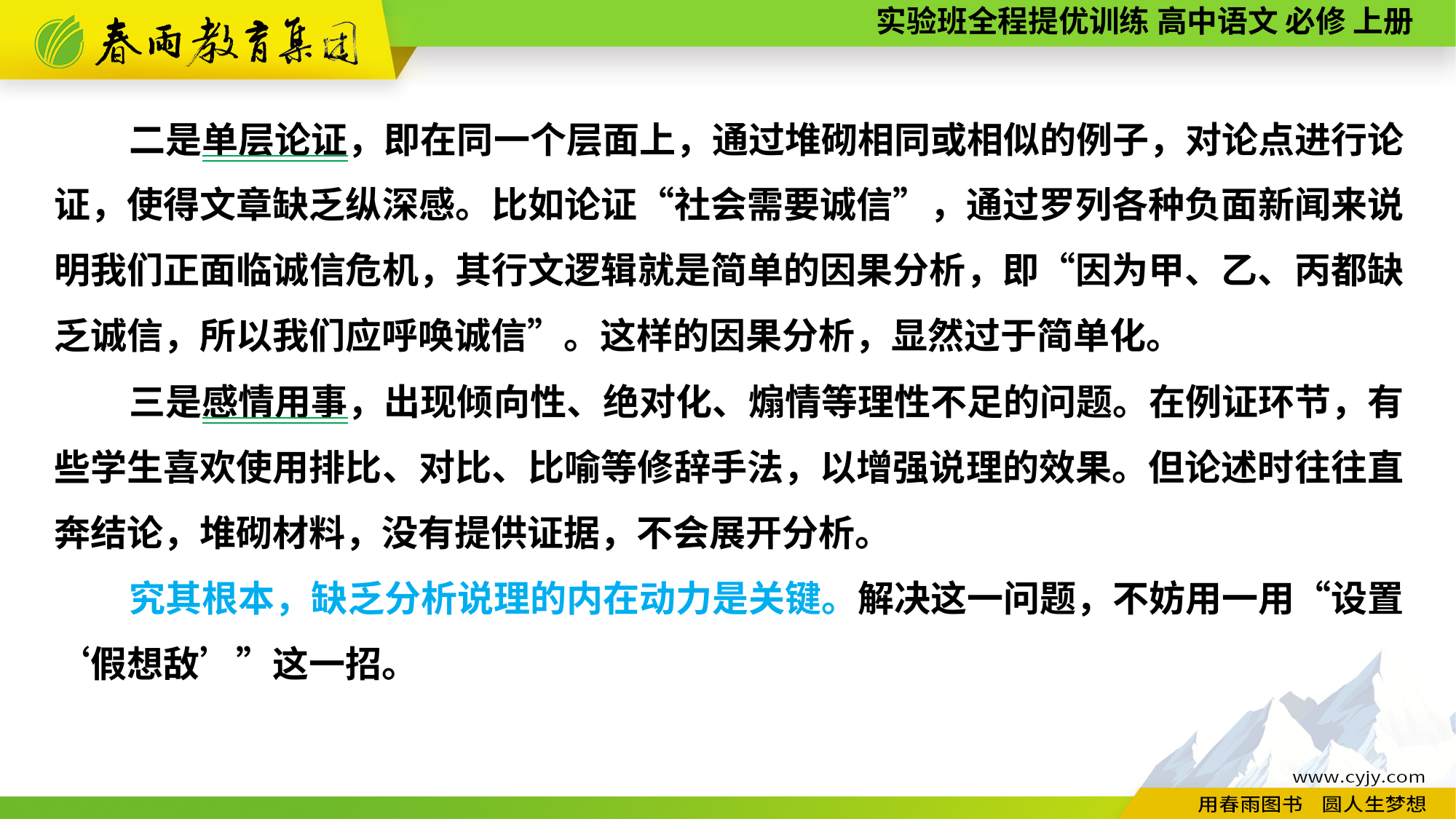

二是单层论证，即在同一个层面上，通过堆砌相同或相似的例子，对论点进行论证，使得文章缺乏纵深感。比如论证“社会需要诚信”，通过罗列各种负面新闻来说明我们正面临诚信危机，其行文逻辑就是简单的因果分析，即“因为甲、乙、丙都缺乏诚信，所以我们应呼唤诚信”。这样的因果分析，显然过于简单化。
三是感情用事，出现倾向性、绝对化、煽情等理性不足的问题。在例证环节，有些学生喜欢使用排比、对比、比喻等修辞手法，以增强说理的效果。但论述时往往直奔结论，堆砌材料，没有提供证据，不会展开分析。
究其根本，缺乏分析说理的内在动力是关键。解决这一问题，不妨用一用“设置‘假想敌’”这一招。